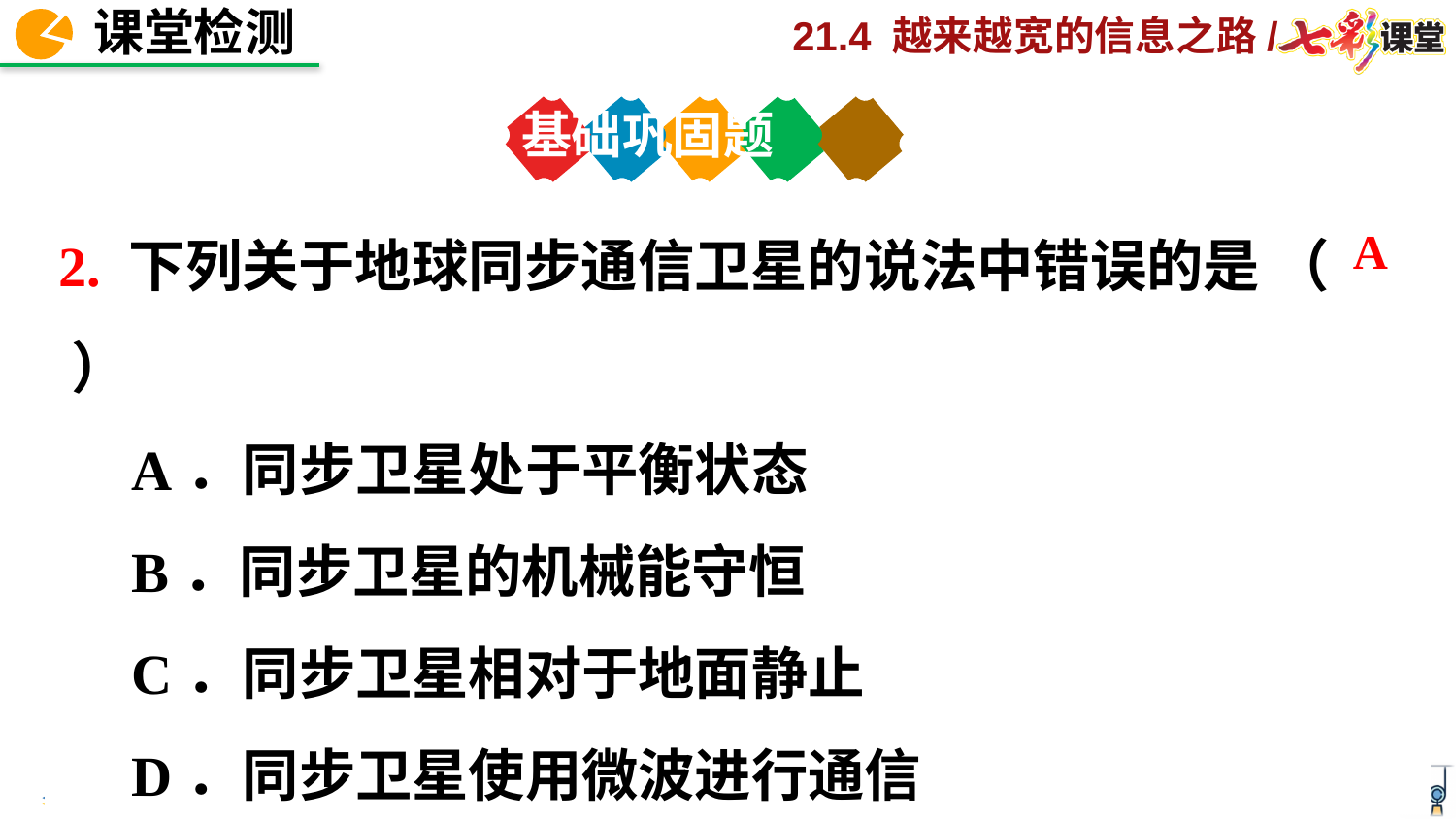

基础巩固题

2. 下列关于地球同步通信卫星的说法中错误的是 （　  ）
A．同步卫星处于平衡状态
B．同步卫星的机械能守恒
C．同步卫星相对于地面静止
D．同步卫星使用微波进行通信
A